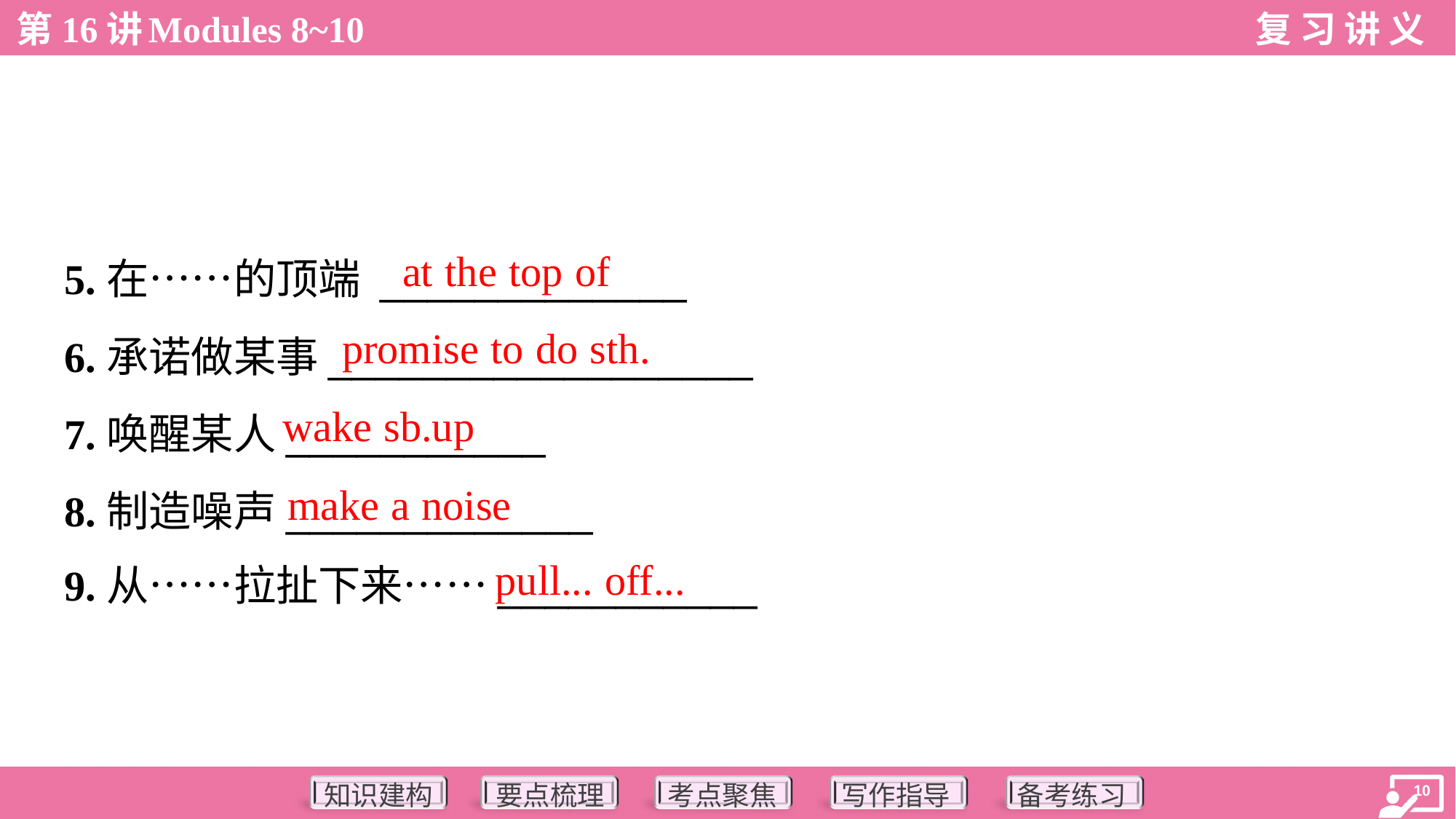

at the top of
5.在……的顶端 _____________
6.承诺做某事__________________
7.唤醒某人___________
8.制造噪声_____________
9.从……拉扯下来……___________
promise to do sth.
wake sb.up
make a noise
pull... off...